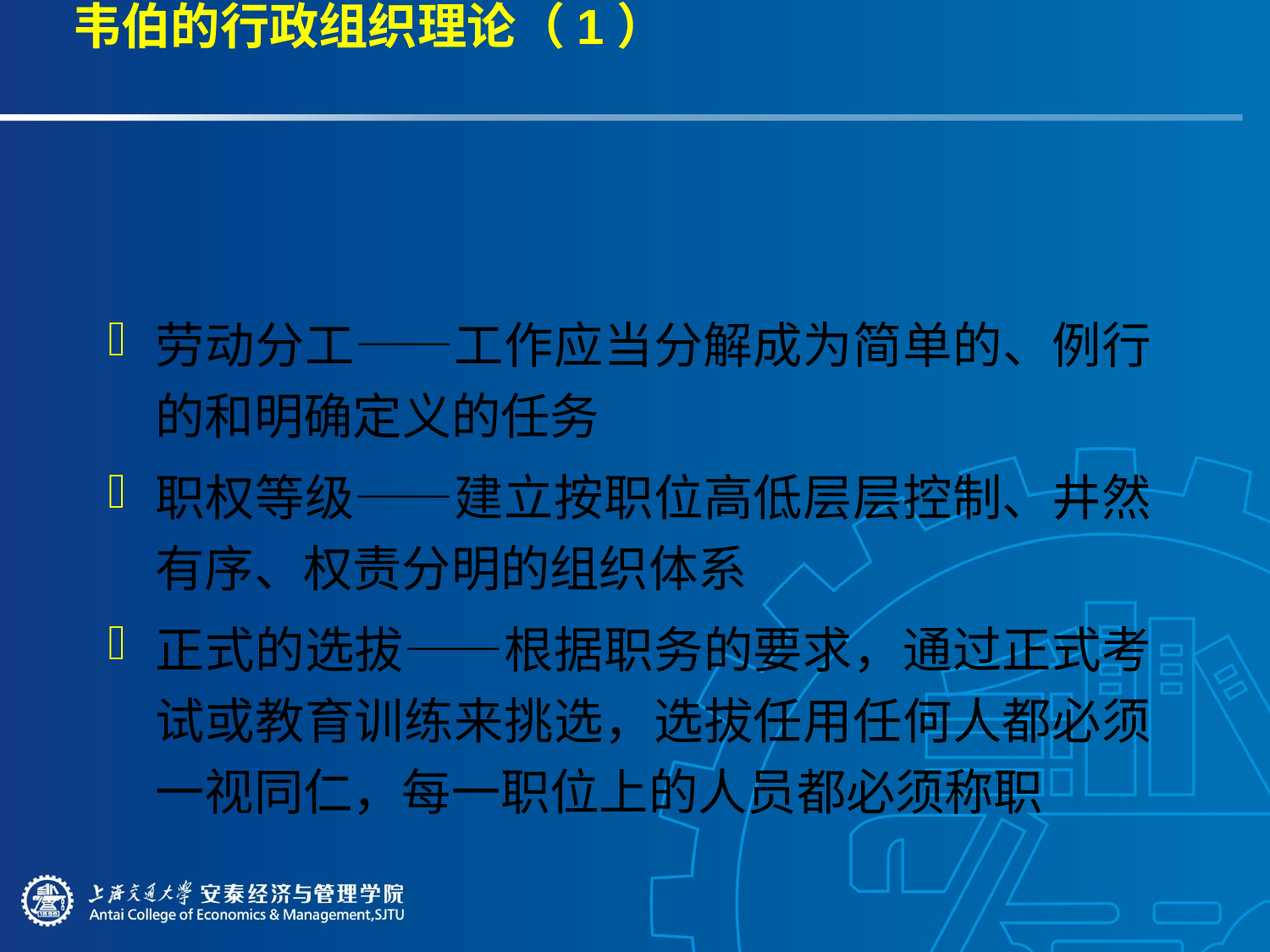

# 韦伯的行政组织理论（1）
劳动分工——工作应当分解成为简单的、例行的和明确定义的任务
职权等级——建立按职位高低层层控制、井然有序、权责分明的组织体系
正式的选拔——根据职务的要求，通过正式考试或教育训练来挑选，选拔任用任何人都必须一视同仁，每一职位上的人员都必须称职